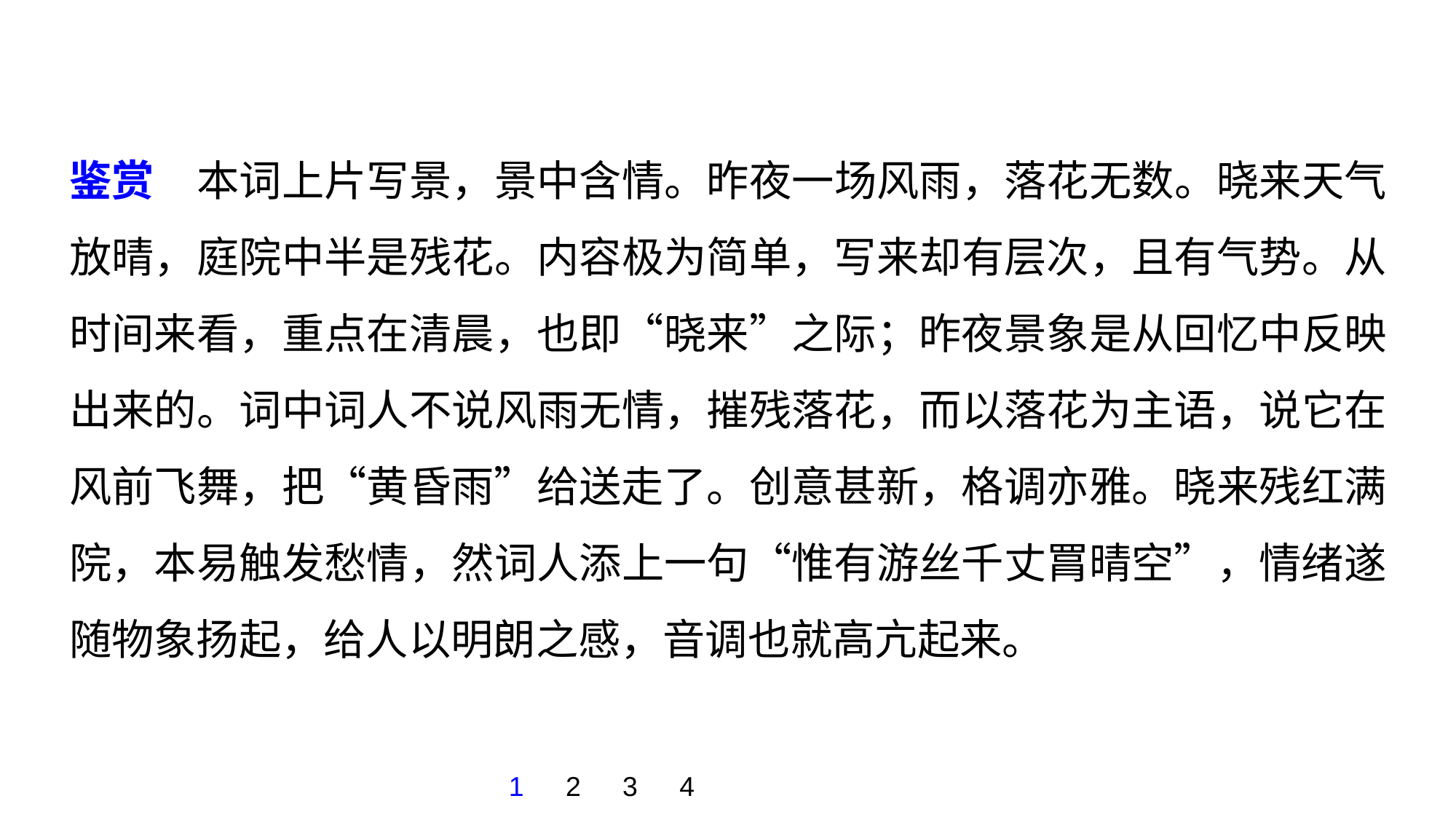

鉴赏　本词上片写景，景中含情。昨夜一场风雨，落花无数。晓来天气放晴，庭院中半是残花。内容极为简单，写来却有层次，且有气势。从时间来看，重点在清晨，也即“晓来”之际；昨夜景象是从回忆中反映出来的。词中词人不说风雨无情，摧残落花，而以落花为主语，说它在风前飞舞，把“黄昏雨”给送走了。创意甚新，格调亦雅。晓来残红满院，本易触发愁情，然词人添上一句“惟有游丝千丈罥晴空”，情绪遂随物象扬起，给人以明朗之感，音调也就高亢起来。
1
2
3
4